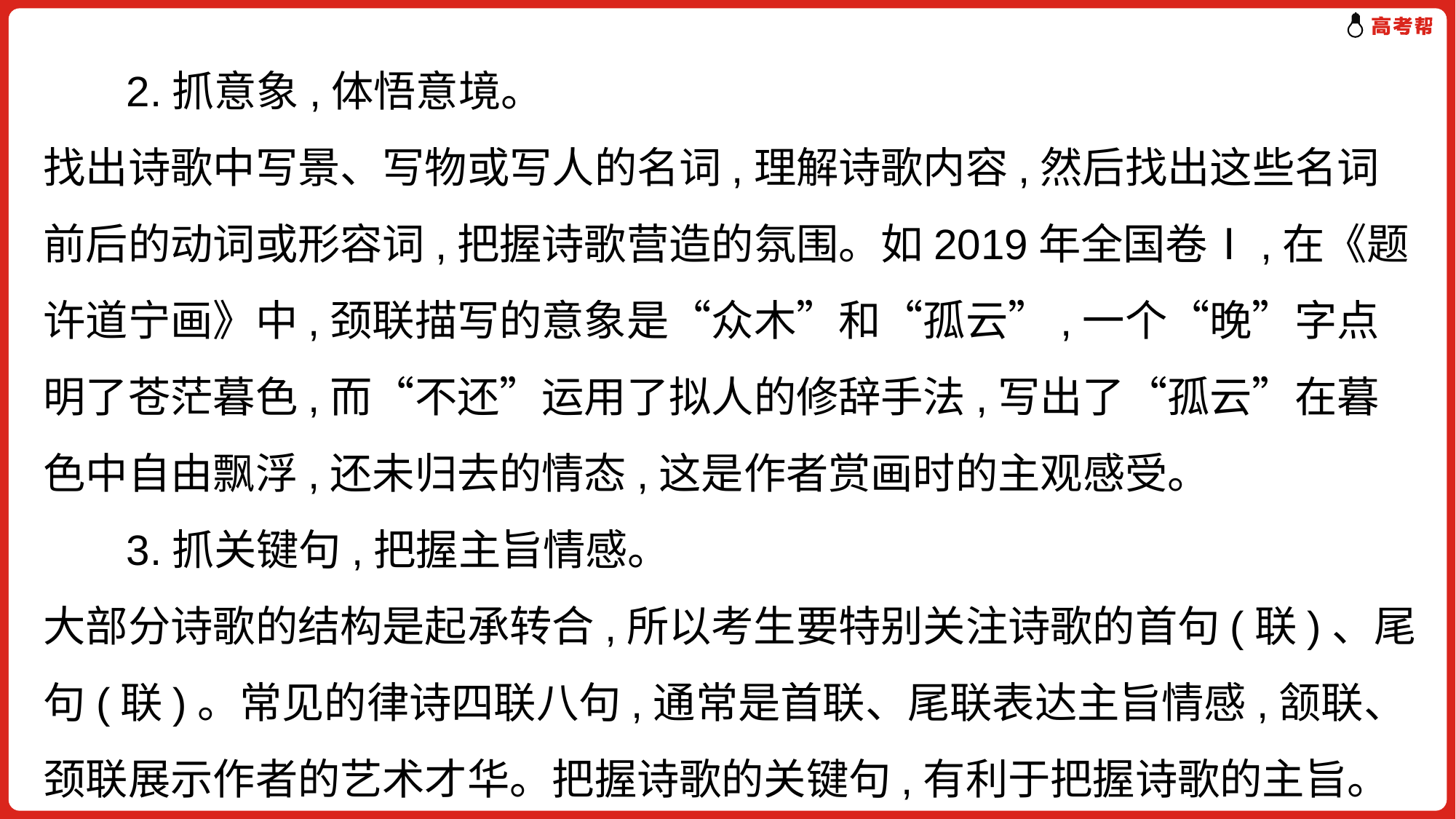

2.抓意象,体悟意境。
找出诗歌中写景、写物或写人的名词,理解诗歌内容,然后找出这些名词前后的动词或形容词,把握诗歌营造的氛围。如2019年全国卷Ⅰ,在《题许道宁画》中,颈联描写的意象是“众木”和“孤云”,一个“晚”字点明了苍茫暮色,而“不还”运用了拟人的修辞手法,写出了“孤云”在暮色中自由飘浮,还未归去的情态,这是作者赏画时的主观感受。
       3.抓关键句,把握主旨情感。
大部分诗歌的结构是起承转合,所以考生要特别关注诗歌的首句(联)、尾句(联)。常见的律诗四联八句,通常是首联、尾联表达主旨情感,颔联、颈联展示作者的艺术才华。把握诗歌的关键句,有利于把握诗歌的主旨。如2019